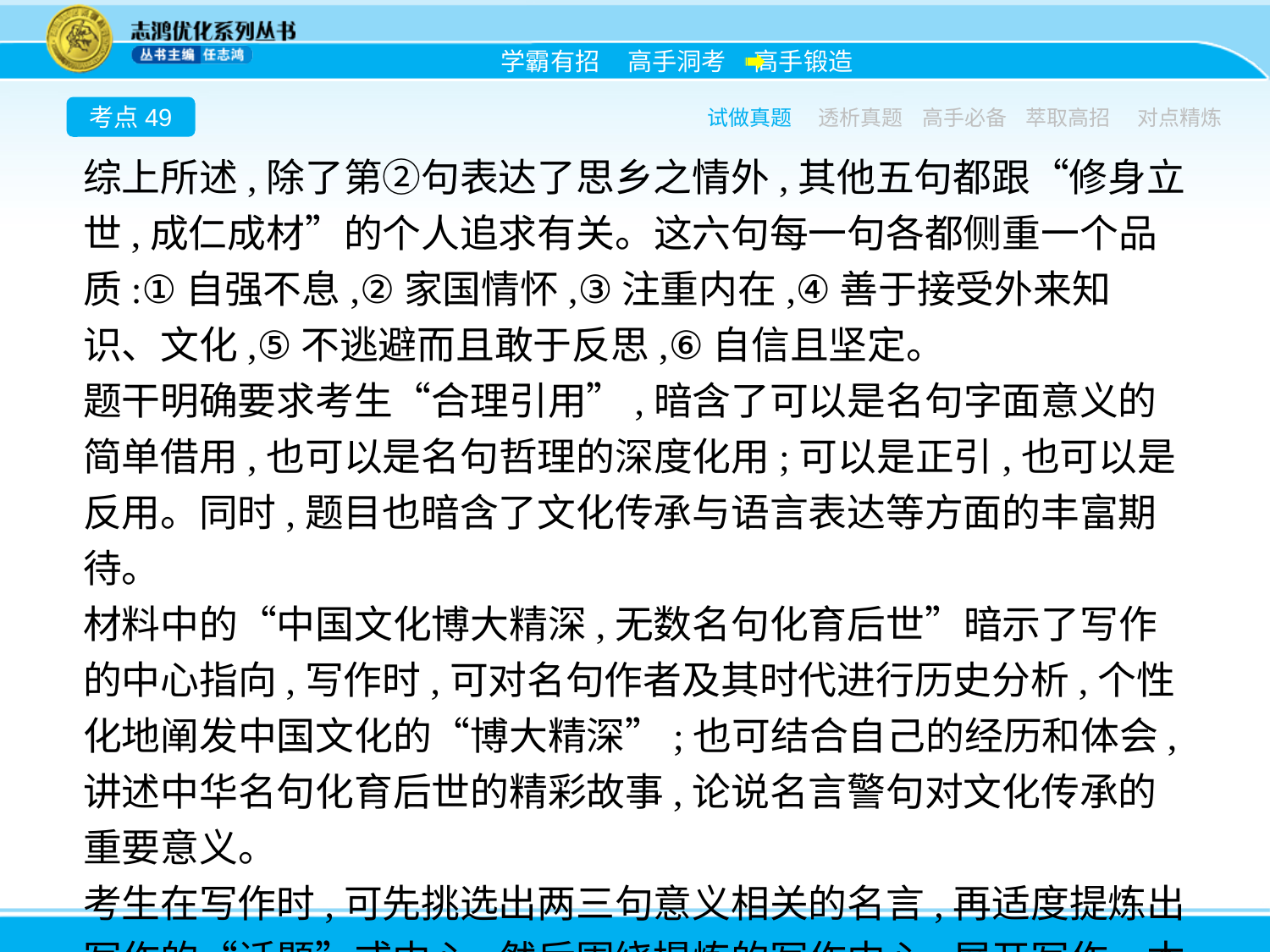

考点49
试做真题
透析真题
高手必备
萃取高招
对点精炼
综上所述,除了第②句表达了思乡之情外,其他五句都跟“修身立世,成仁成材”的个人追求有关。这六句每一句各都侧重一个品质:①自强不息,②家国情怀,③注重内在,④善于接受外来知识、文化,⑤不逃避而且敢于反思,⑥自信且坚定。
题干明确要求考生“合理引用”,暗含了可以是名句字面意义的简单借用,也可以是名句哲理的深度化用;可以是正引,也可以是反用。同时,题目也暗含了文化传承与语言表达等方面的丰富期待。
材料中的“中国文化博大精深,无数名句化育后世”暗示了写作的中心指向,写作时,可对名句作者及其时代进行历史分析,个性化地阐发中国文化的“博大精深”;也可结合自己的经历和体会,讲述中华名句化育后世的精彩故事,论说名言警句对文化传承的重要意义。
考生在写作时,可先挑选出两三句意义相关的名言,再适度提炼出写作的“话题”或中心,然后围绕提炼的写作中心,展开写作。本题适合的文体应该是议论文。